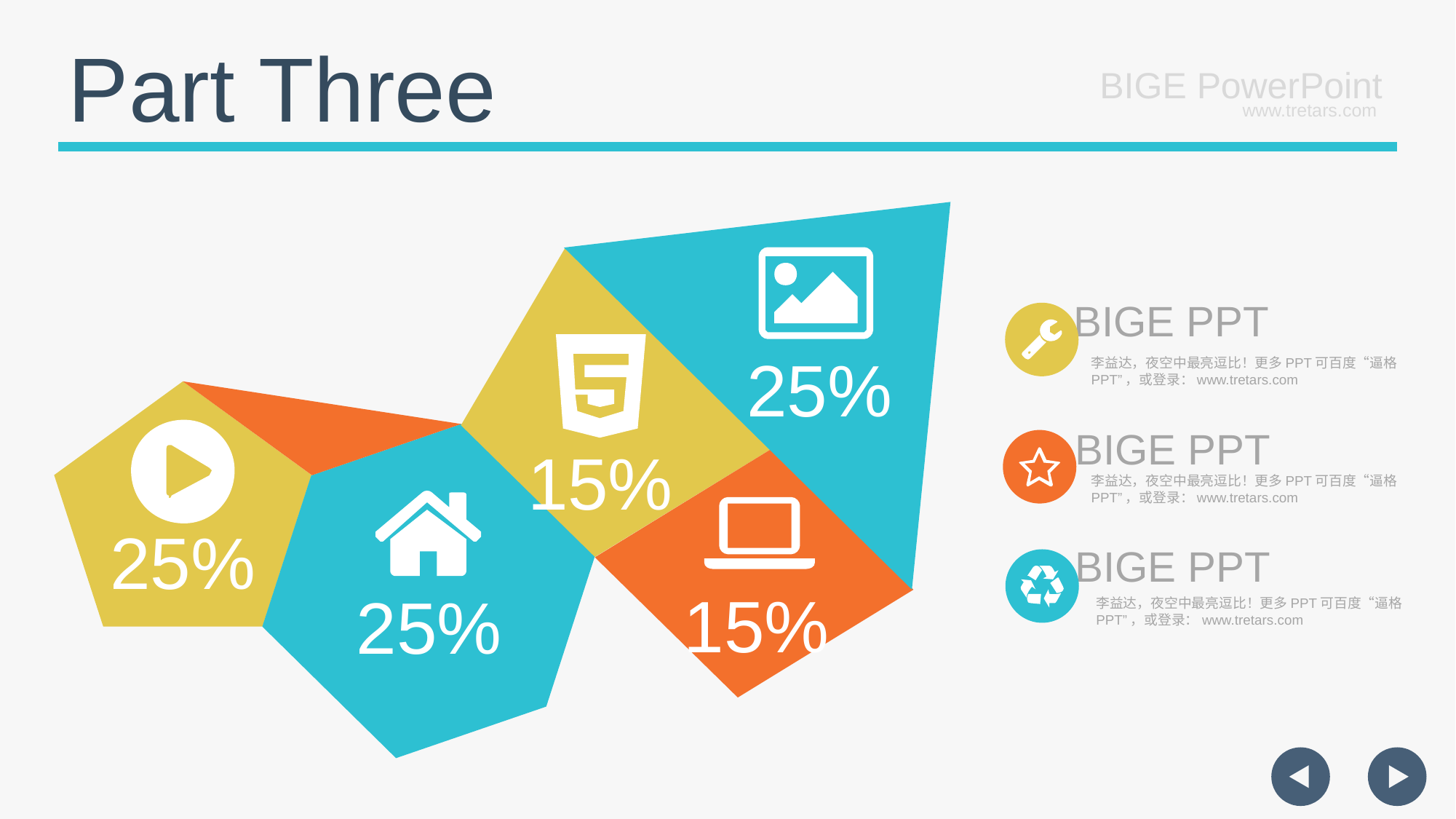

Part Three
BIGE PowerPoint
www.tretars.com

BIGE PPT

25%
李益达，夜空中最亮逗比！更多PPT可百度“逼格PPT”，或登录：www.tretars.com

BIGE PPT

15%

李益达，夜空中最亮逗比！更多PPT可百度“逼格PPT”，或登录：www.tretars.com

25%
BIGE PPT

15%
25%
李益达，夜空中最亮逗比！更多PPT可百度“逼格PPT”，或登录：www.tretars.com